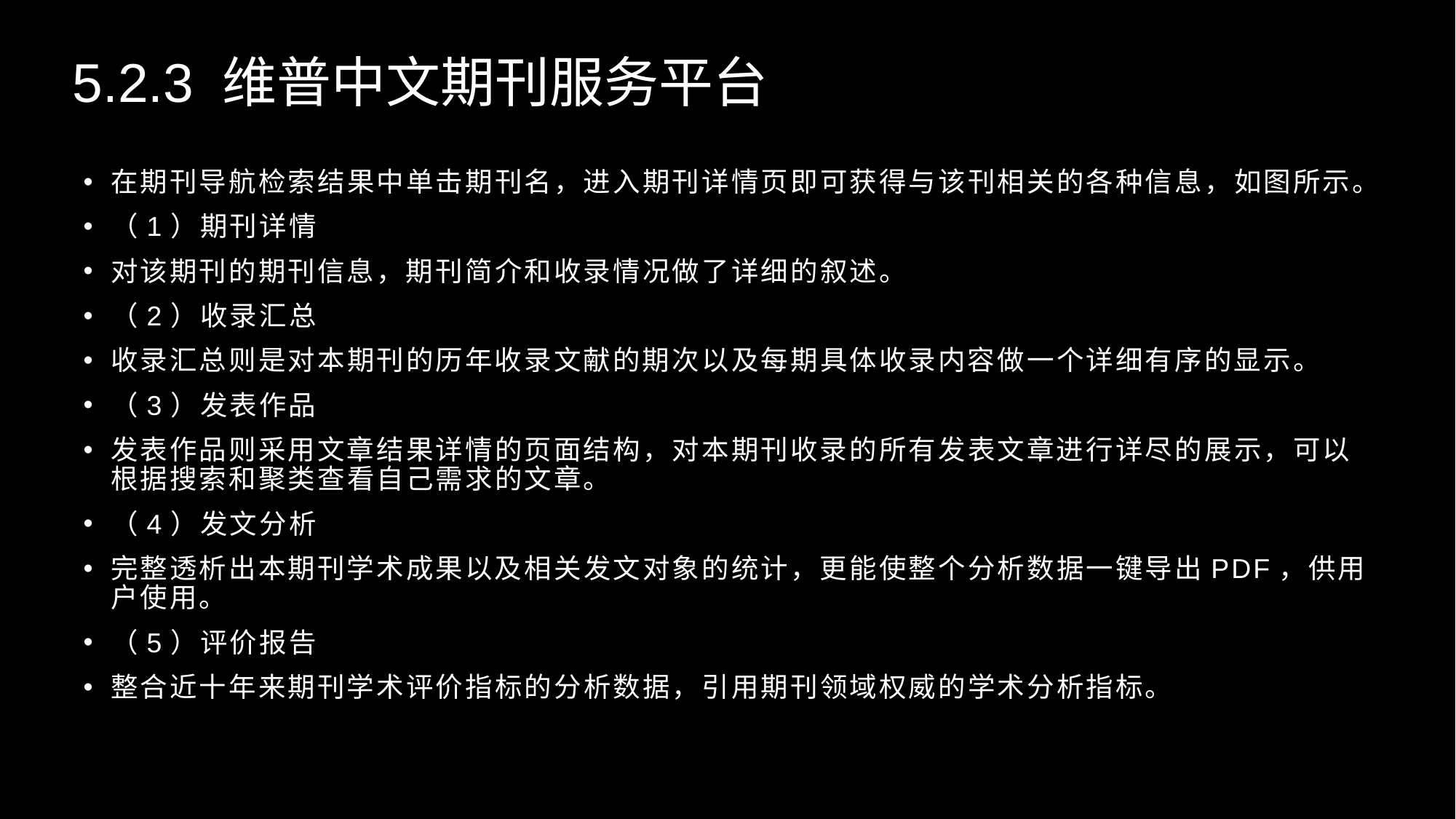

5.2.3 维普中文期刊服务平台
在期刊导航检索结果中单击期刊名，进入期刊详情页即可获得与该刊相关的各种信息，如图所示。
（1）期刊详情
对该期刊的期刊信息，期刊简介和收录情况做了详细的叙述。
（2）收录汇总
收录汇总则是对本期刊的历年收录文献的期次以及每期具体收录内容做一个详细有序的显示。
（3）发表作品
发表作品则采用文章结果详情的页面结构，对本期刊收录的所有发表文章进行详尽的展示，可以根据搜索和聚类查看自己需求的文章。
（4）发文分析
完整透析出本期刊学术成果以及相关发文对象的统计，更能使整个分析数据一键导出PDF，供用户使用。
（5）评价报告
整合近十年来期刊学术评价指标的分析数据，引用期刊领域权威的学术分析指标。